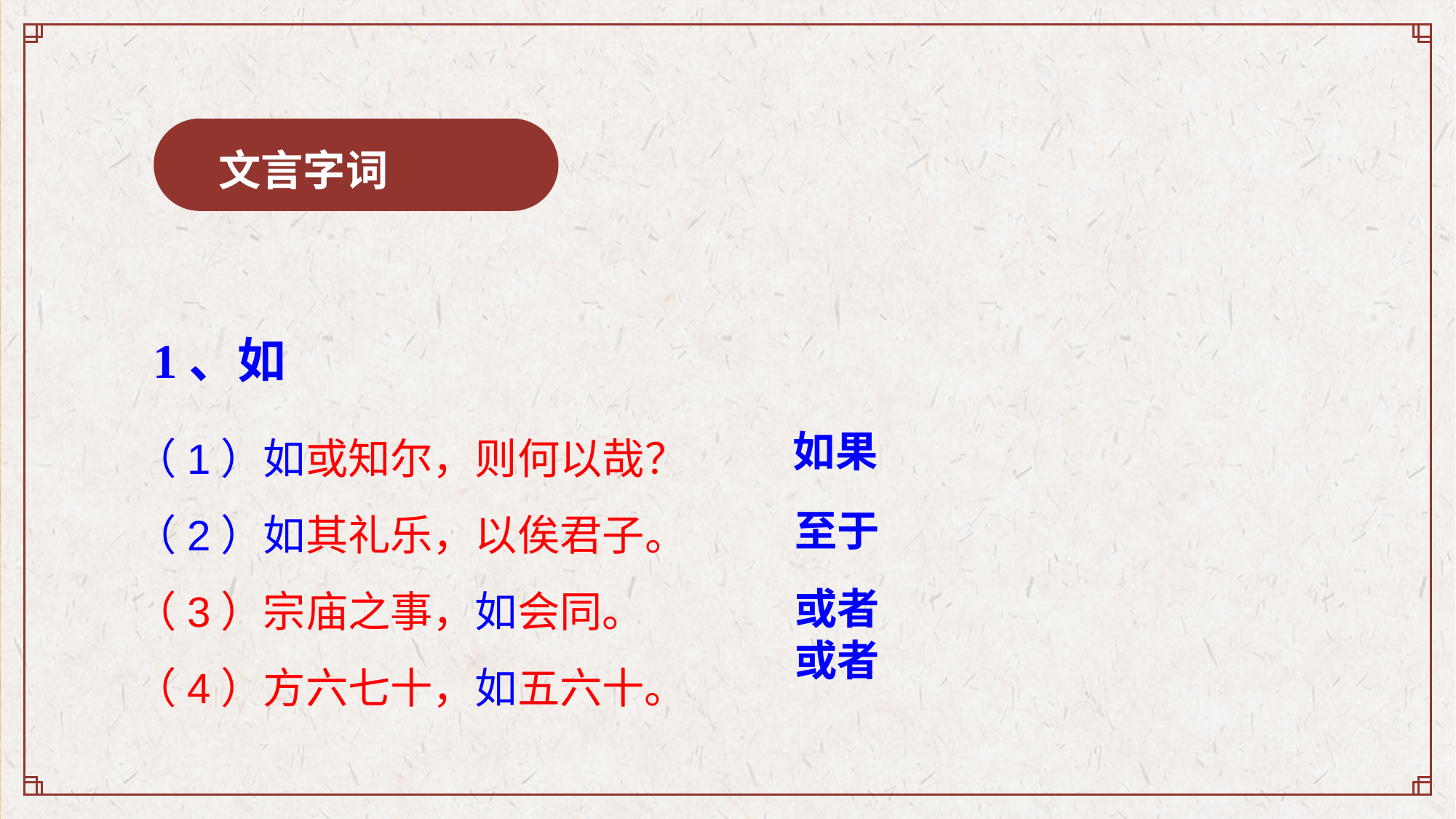

文言字词
1、如
（1）如或知尔，则何以哉？
（2）如其礼乐，以俟君子。
（3）宗庙之事，如会同。
（4）方六七十，如五六十。
如果
至于
或者
或者